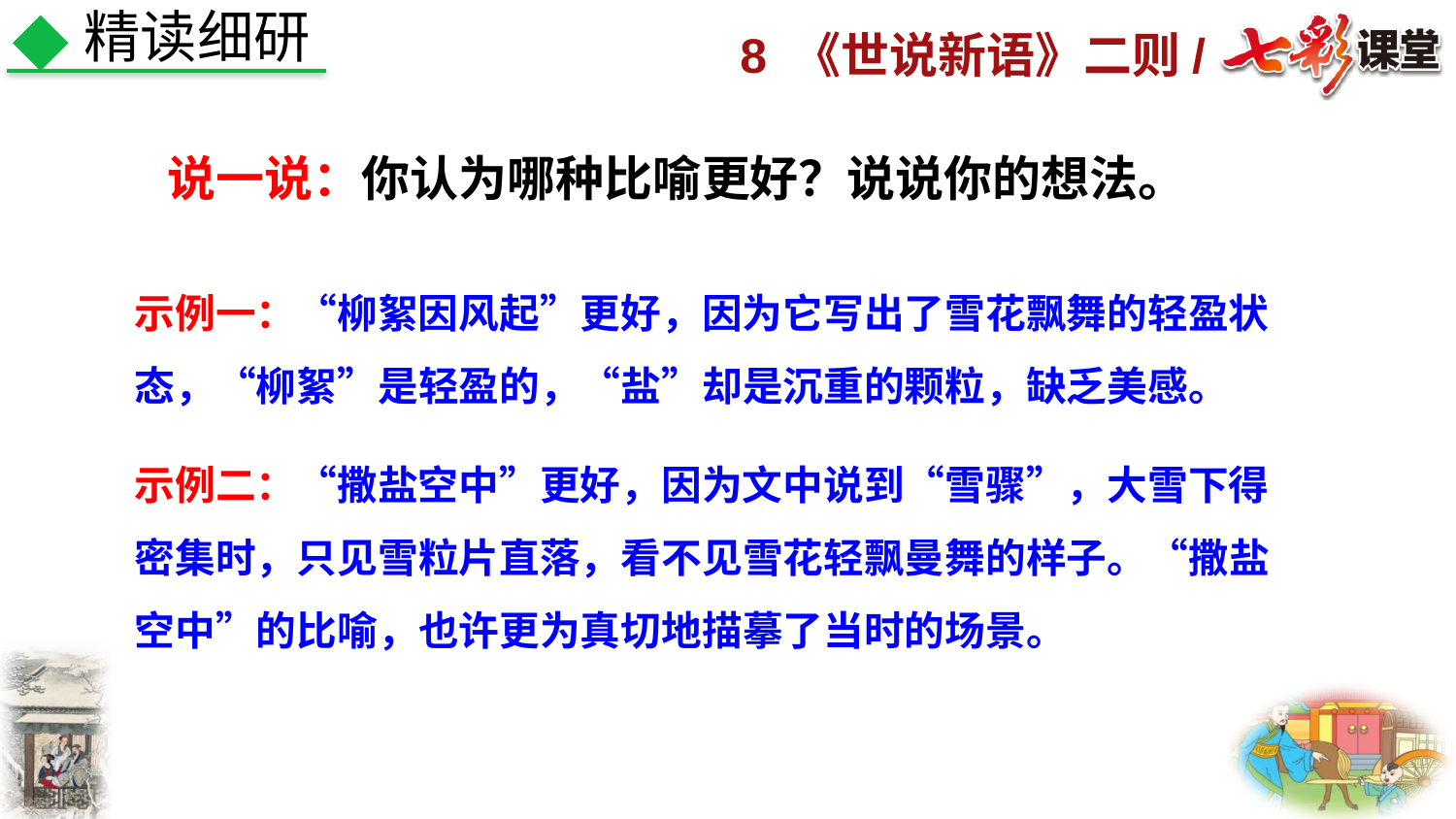

精读细研

说一说：你认为哪种比喻更好？说说你的想法。
示例一：“柳絮因风起”更好，因为它写出了雪花飘舞的轻盈状态，“柳絮”是轻盈的，“盐”却是沉重的颗粒，缺乏美感。
示例二：“撒盐空中”更好，因为文中说到“雪骤”，大雪下得密集时，只见雪粒片直落，看不见雪花轻飘曼舞的样子。“撒盐空中”的比喻，也许更为真切地描摹了当时的场景。